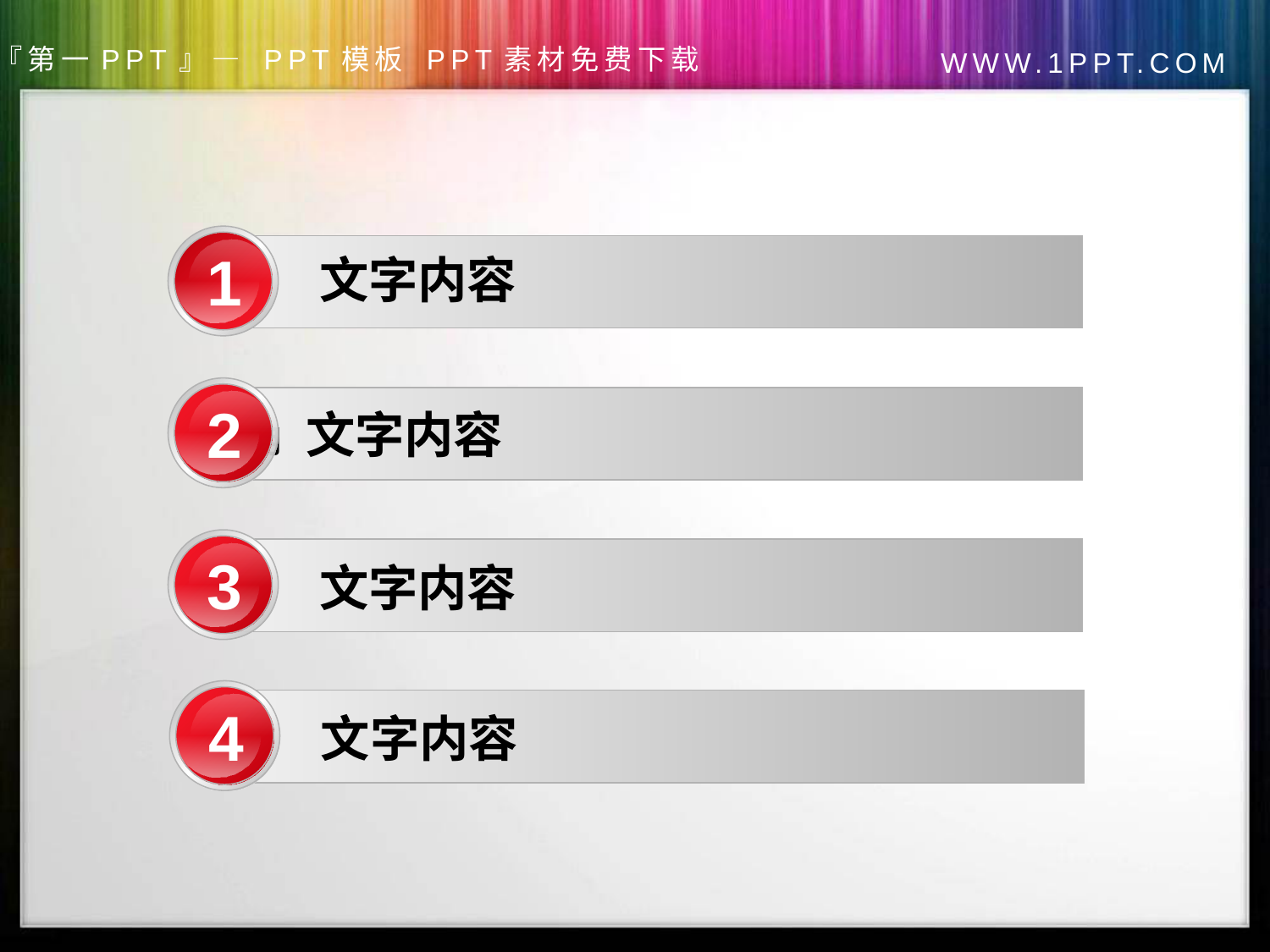

1
文字内容

7月   文字内容
2

3
文字内容

4
文字内容